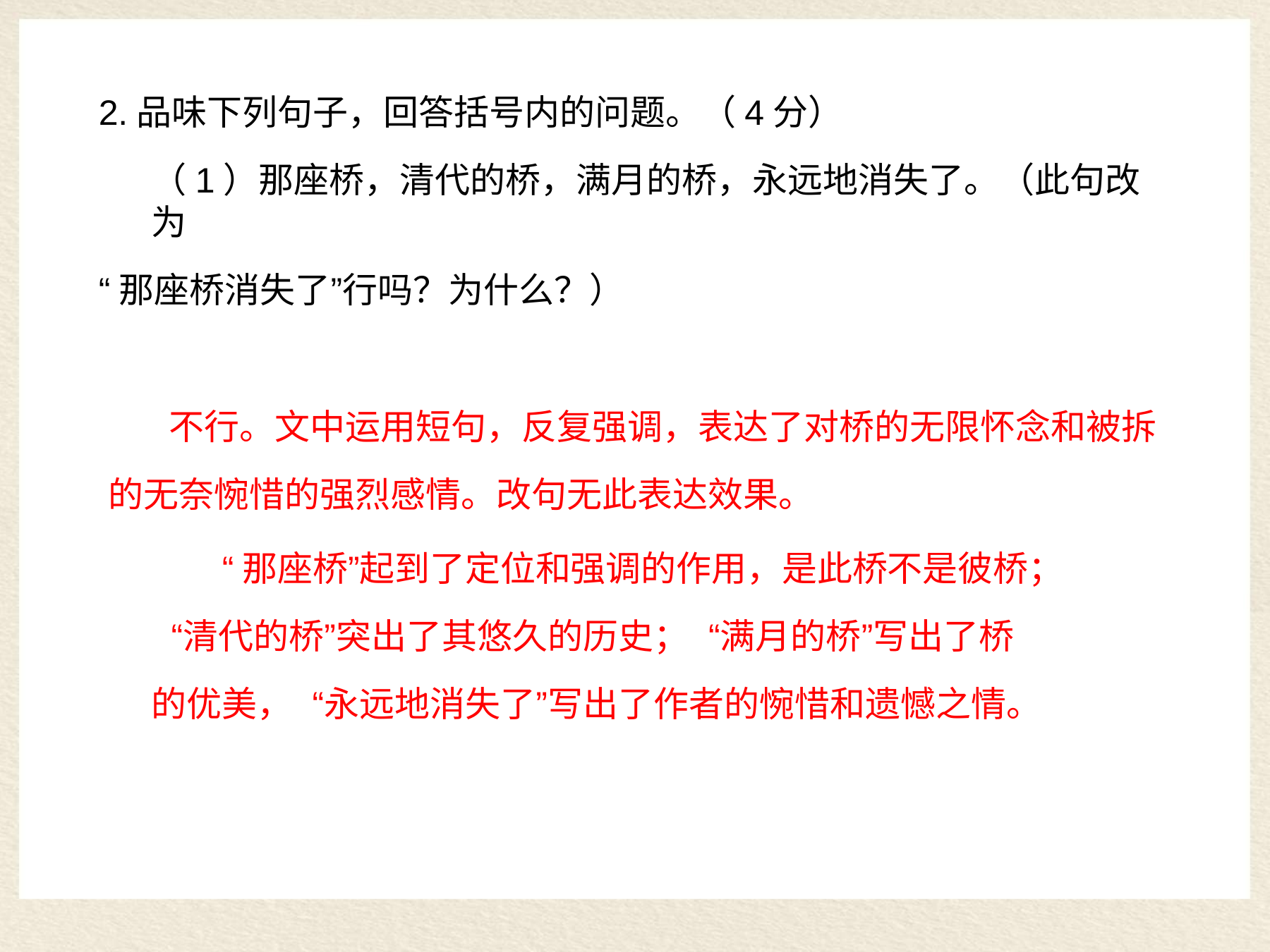

2.品味下列句子，回答括号内的问题。（4分）
（1）那座桥，清代的桥，满月的桥，永远地消失了。（此句改为
“那座桥消失了”行吗？为什么？）

不行。文中运用短句，反复强调，表达了对桥的无限怀念和被拆  的无奈惋惜的强烈感情。改句无此表达效果。
“那座桥”起到了定位和强调的作用，是此桥不是彼桥；  “清代的桥”突出了其悠久的历史；  “满月的桥”写出了桥的优美，  “永远地消失了”写出了作者的惋惜和遗憾之情。